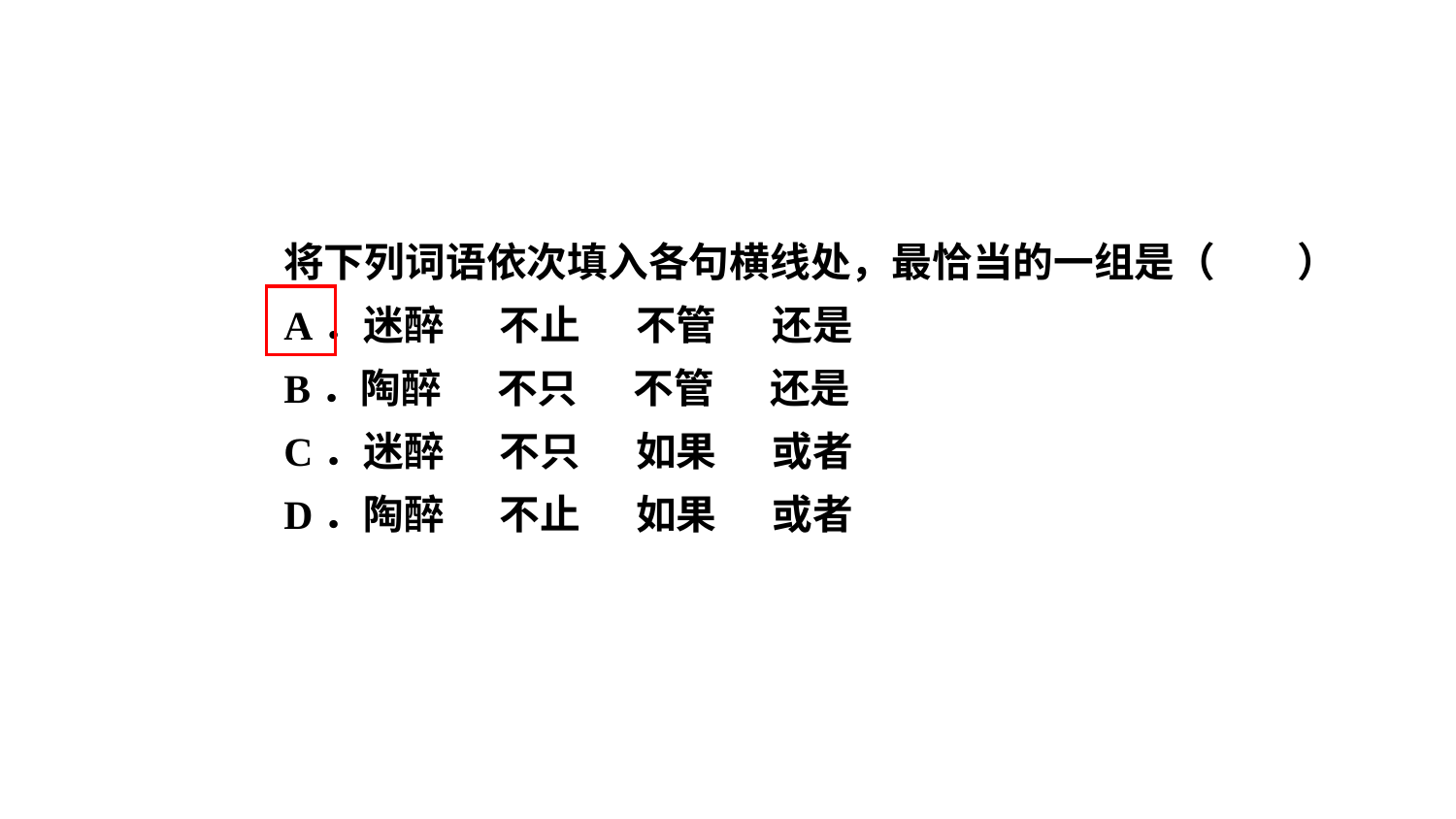

将下列词语依次填入各句横线处，最恰当的一组是（　　）
A．迷醉      不止      不管      还是
B．陶醉      不只      不管      还是
C．迷醉      不只      如果      或者
D．陶醉      不止      如果      或者